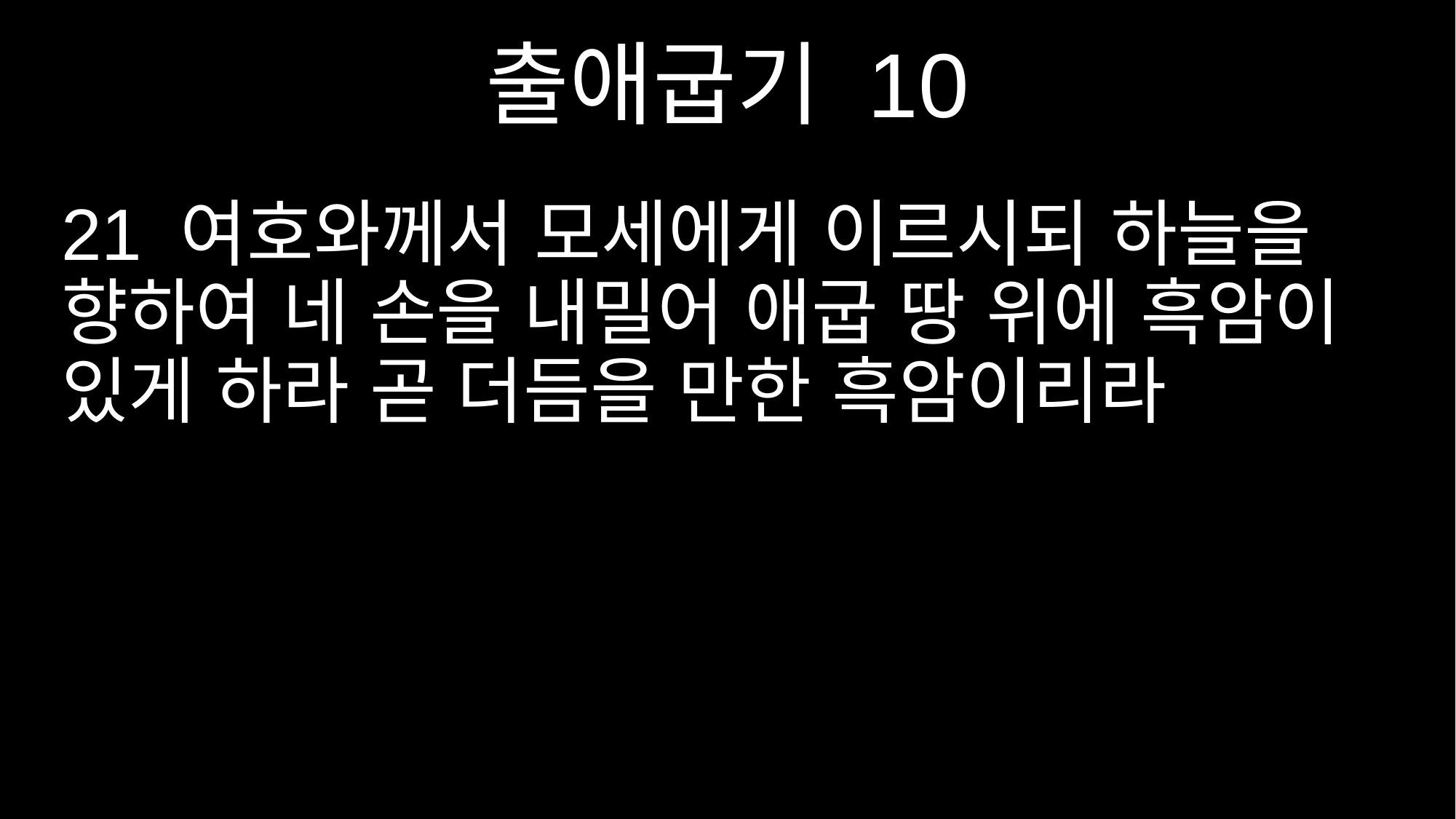

출애굽기 10
21 여호와께서 모세에게 이르시되 하늘을 향하여 네 손을 내밀어 애굽 땅 위에 흑암이 있게 하라 곧 더듬을 만한 흑암이리라